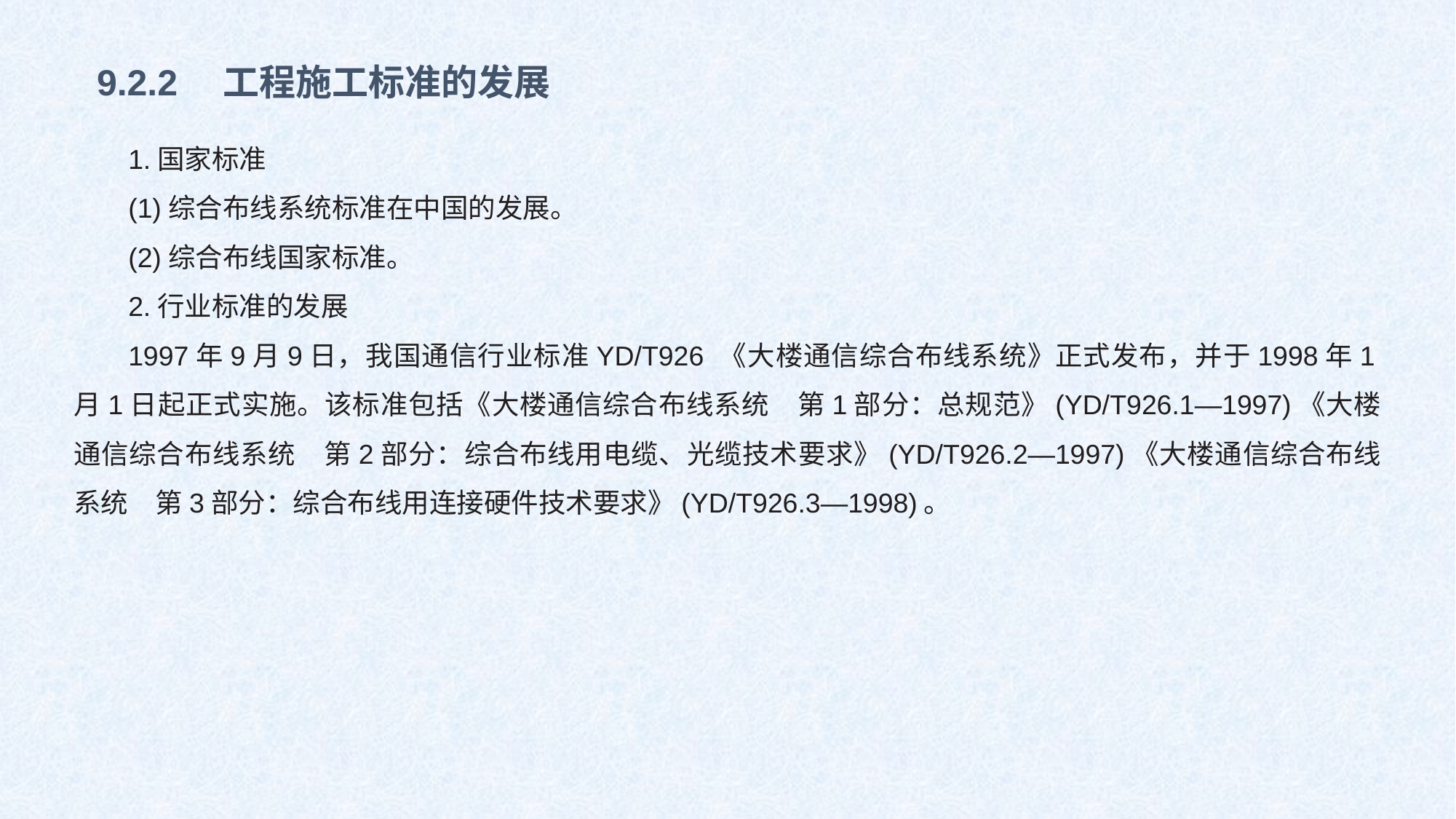

9.2.2　工程施工标准的发展
1.国家标准
(1)综合布线系统标准在中国的发展。
(2)综合布线国家标准。
2.行业标准的发展
1997年9月9日，我国通信行业标准YD/T926 《大楼通信综合布线系统》正式发布，并于1998年1月1日起正式实施。该标准包括《大楼通信综合布线系统　第1部分：总规范》(YD/T926.1—1997)《大楼通信综合布线系统　第2部分：综合布线用电缆、光缆技术要求》(YD/T926.2—1997)《大楼通信综合布线系统　第3部分：综合布线用连接硬件技术要求》(YD/T926.3—1998)。